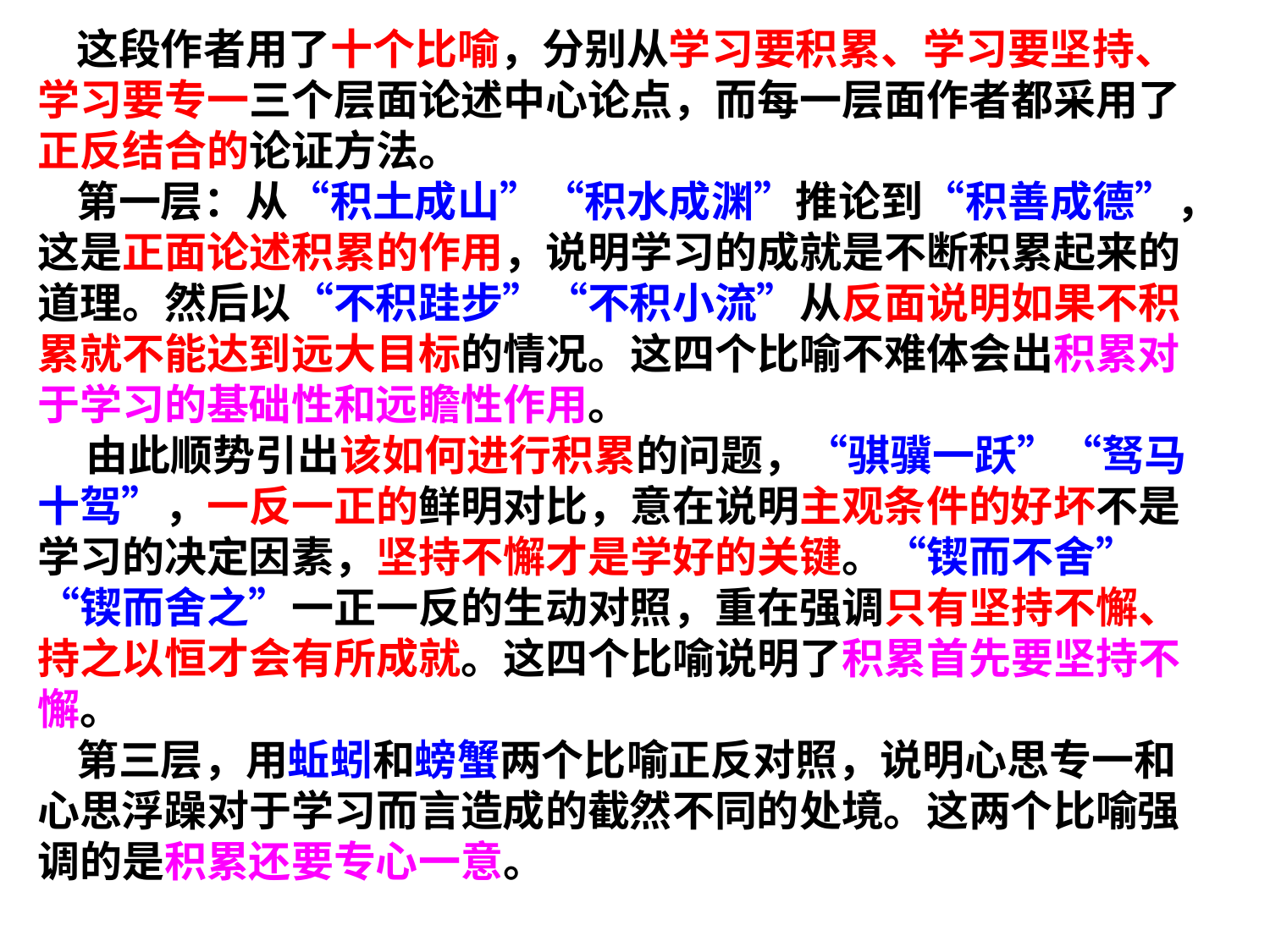

这段作者用了十个比喻，分别从学习要积累、学习要坚持、学习要专一三个层面论述中心论点，而每一层面作者都采用了正反结合的论证方法。
   第一层：从“积土成山”“积水成渊”推论到“积善成德”，这是正面论述积累的作用，说明学习的成就是不断积累起来的道理。然后以“不积跬步”“不积小流”从反面说明如果不积累就不能达到远大目标的情况。这四个比喻不难体会出积累对于学习的基础性和远瞻性作用。
    由此顺势引出该如何进行积累的问题，“骐骥一跃”“驽马十驾”，一反一正的鲜明对比，意在说明主观条件的好坏不是学习的决定因素，坚持不懈才是学好的关键。“锲而不舍”“锲而舍之”一正一反的生动对照，重在强调只有坚持不懈、持之以恒才会有所成就。这四个比喻说明了积累首先要坚持不懈。
   第三层，用蚯蚓和螃蟹两个比喻正反对照，说明心思专一和心思浮躁对于学习而言造成的截然不同的处境。这两个比喻强调的是积累还要专心一意。